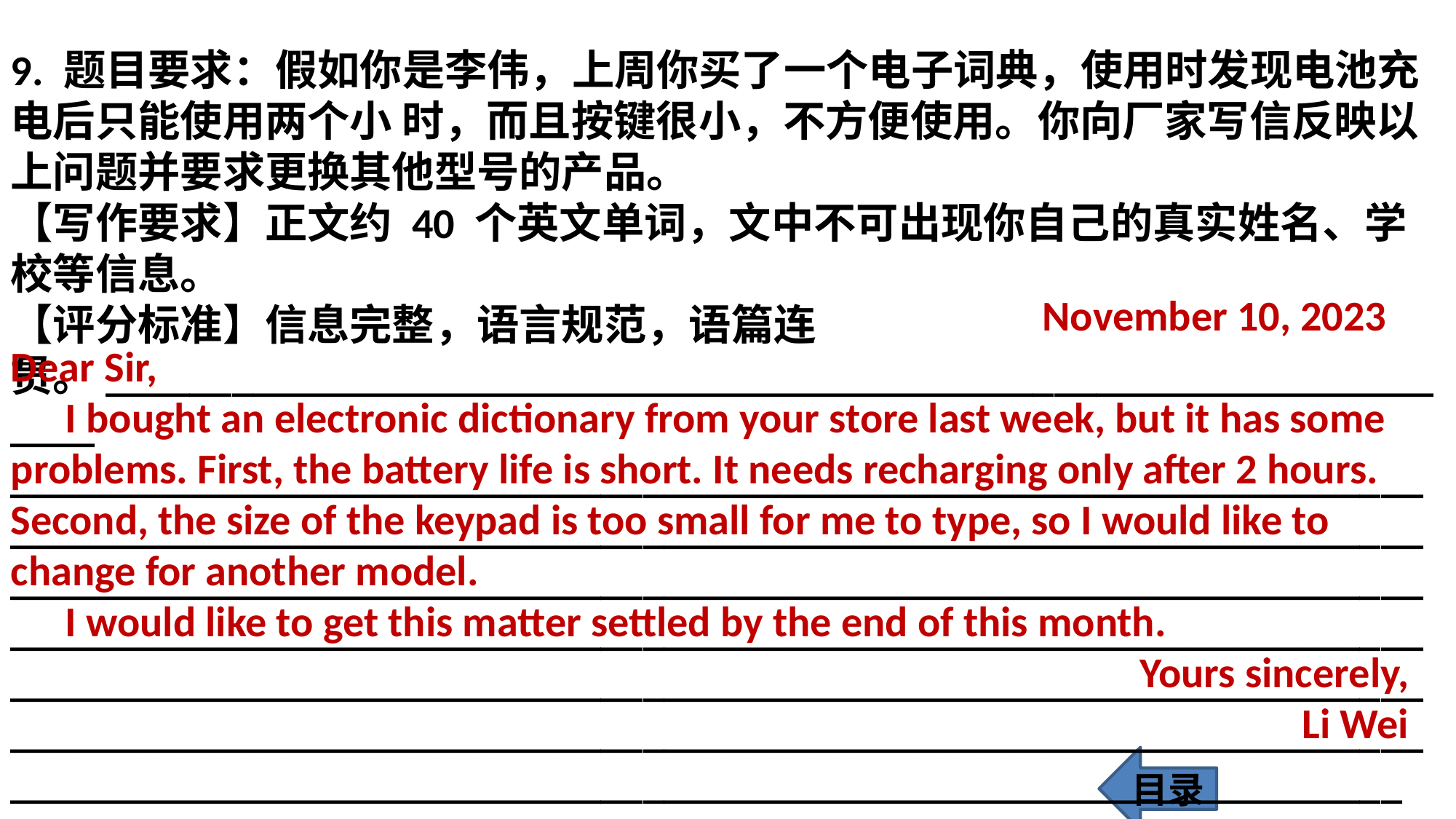

9. 题目要求：假如你是李伟，上周你买了一个电子词典，使用时发现电池充电后只能使用两个小 时，而且按键很小，不方便使用。你向厂家写信反映以上问题并要求更换其他型号的产品。
【写作要求】正文约 40 个英文单词，文中不可出现你自己的真实姓名、学校等信息。
【评分标准】信息完整，语言规范，语篇连贯。___________________________________________________________________
___________________________________________________________________
___________________________________________________________________
___________________________________________________________________
___________________________________________________________________
___________________________________________________________________
___________________________________________________________________
__________________________________________________________________
                                                                                                           November 10, 2023
Dear Sir,
I bought an electronic dictionary from your store last week, but it has some problems. First, the battery life is short. It needs recharging only after 2 hours. Second, the size of the keypad is too small for me to type, so I would like to change for another model.
I would like to get this matter settled by the end of this month.
Yours sincerely,
Li Wei
90
目录